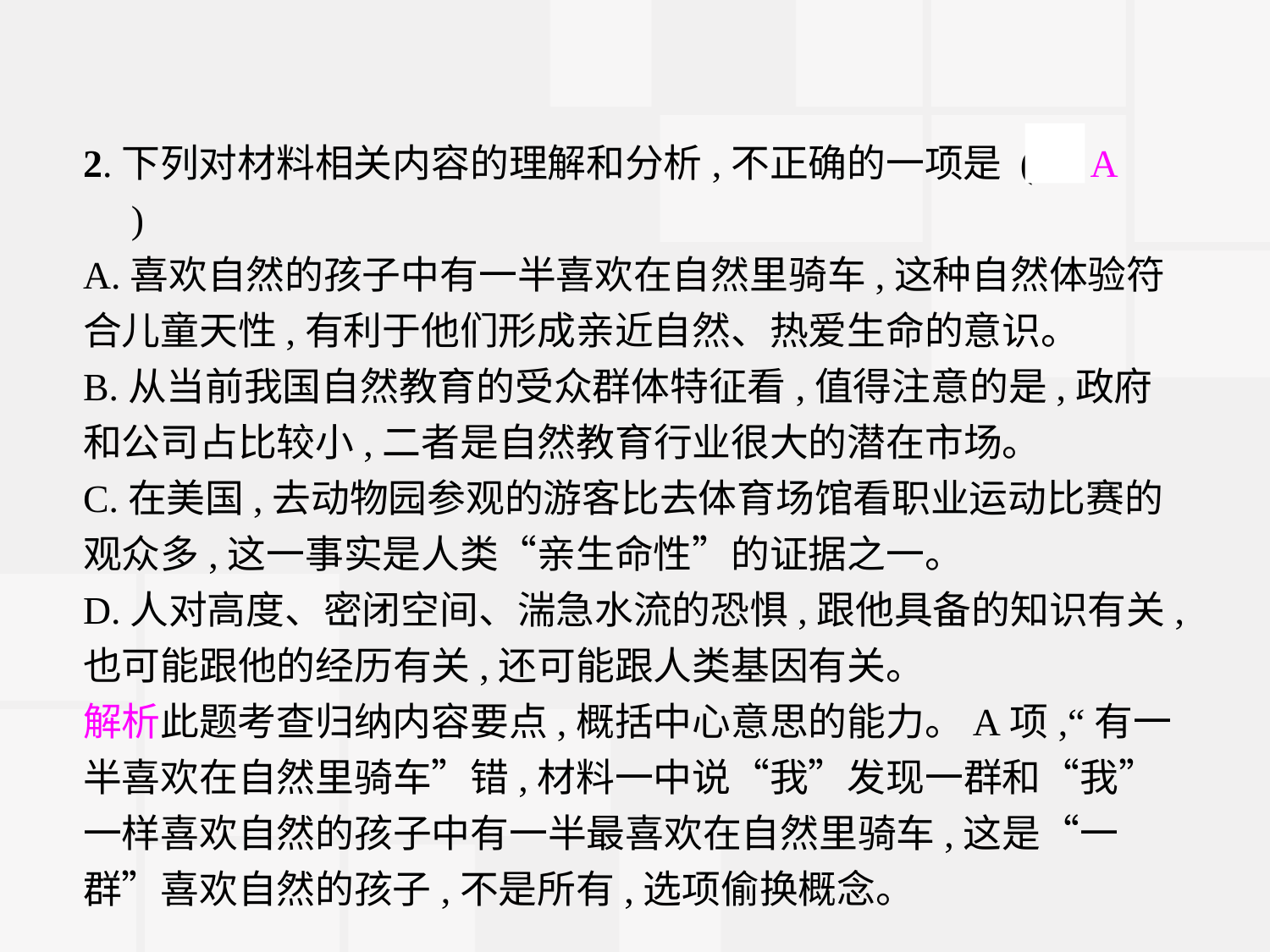

2.下列对材料相关内容的理解和分析,不正确的一项是 (　A　)
A.喜欢自然的孩子中有一半喜欢在自然里骑车,这种自然体验符合儿童天性,有利于他们形成亲近自然、热爱生命的意识。
B.从当前我国自然教育的受众群体特征看,值得注意的是,政府和公司占比较小,二者是自然教育行业很大的潜在市场。
C.在美国,去动物园参观的游客比去体育场馆看职业运动比赛的观众多,这一事实是人类“亲生命性”的证据之一。
D.人对高度、密闭空间、湍急水流的恐惧,跟他具备的知识有关,也可能跟他的经历有关,还可能跟人类基因有关。
解析此题考查归纳内容要点,概括中心意思的能力。A项,“有一半喜欢在自然里骑车”错,材料一中说“我”发现一群和“我”一样喜欢自然的孩子中有一半最喜欢在自然里骑车,这是“一群”喜欢自然的孩子,不是所有,选项偷换概念。